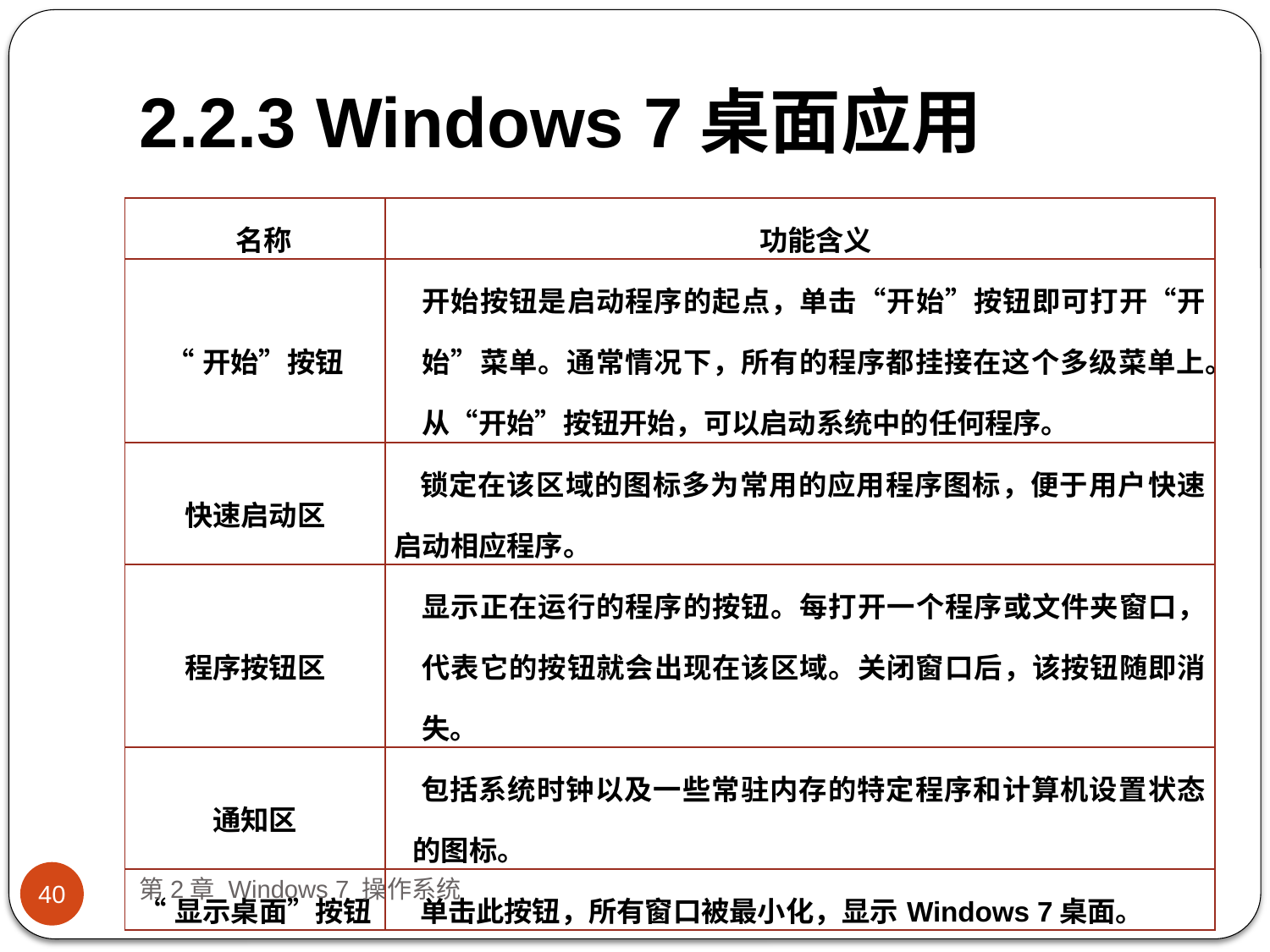

# 2.2.3 Windows 7桌面应用
| 名称 | 功能含义 |
| --- | --- |
| “开始”按钮 | 开始按钮是启动程序的起点，单击“开始”按钮即可打开“开始”菜单。通常情况下，所有的程序都挂接在这个多级菜单上。从“开始”按钮开始，可以启动系统中的任何程序。 |
| 快速启动区 | 锁定在该区域的图标多为常用的应用程序图标，便于用户快速启动相应程序。 |
| 程序按钮区 | 显示正在运行的程序的按钮。每打开一个程序或文件夹窗口，代表它的按钮就会出现在该区域。关闭窗口后，该按钮随即消失。 |
| 通知区 | 包括系统时钟以及一些常驻内存的特定程序和计算机设置状态的图标。 |
| “显示桌面”按钮 | 单击此按钮，所有窗口被最小化，显示Windows 7桌面。 |
第2章 Windows 7 操作系统
40